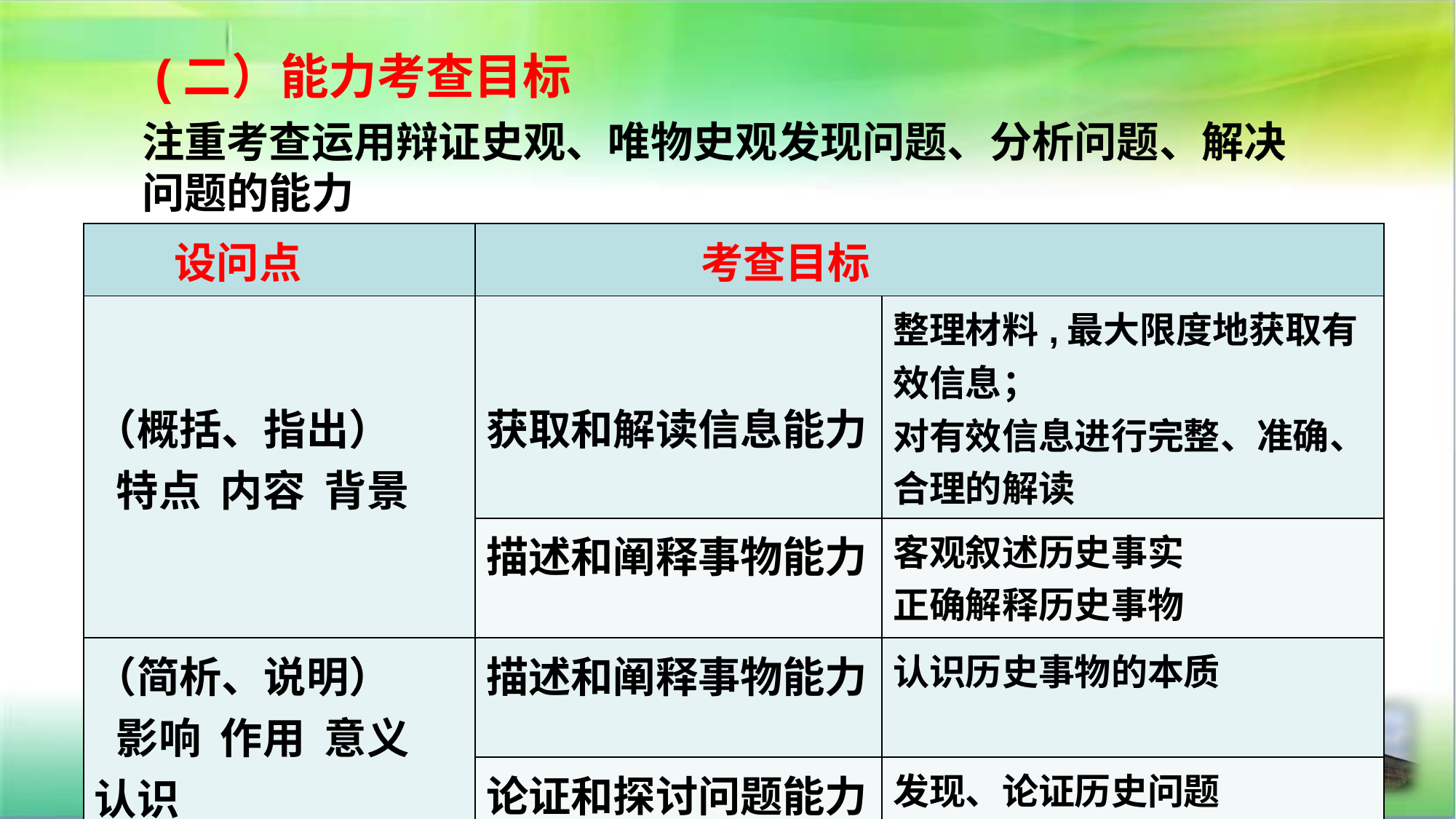

(二）能力考查目标
注重考查运用辩证史观、唯物史观发现问题、分析问题、解决问题的能力
| 设问点 | 考查目标 |  |
| --- | --- | --- |
| （概括、指出） 特点 内容 背景 | 获取和解读信息能力 | 整理材料,最大限度地获取有效信息； 对有效信息进行完整、准确、合理的解读 |
|  | 描述和阐释事物能力 | 客观叙述历史事实 正确解释历史事物 |
| （简析、说明） 影响 作用 意义 认识 | 描述和阐释事物能力 | 认识历史事物的本质 |
|  | 论证和探讨问题能力 | 发现、论证历史问题 |